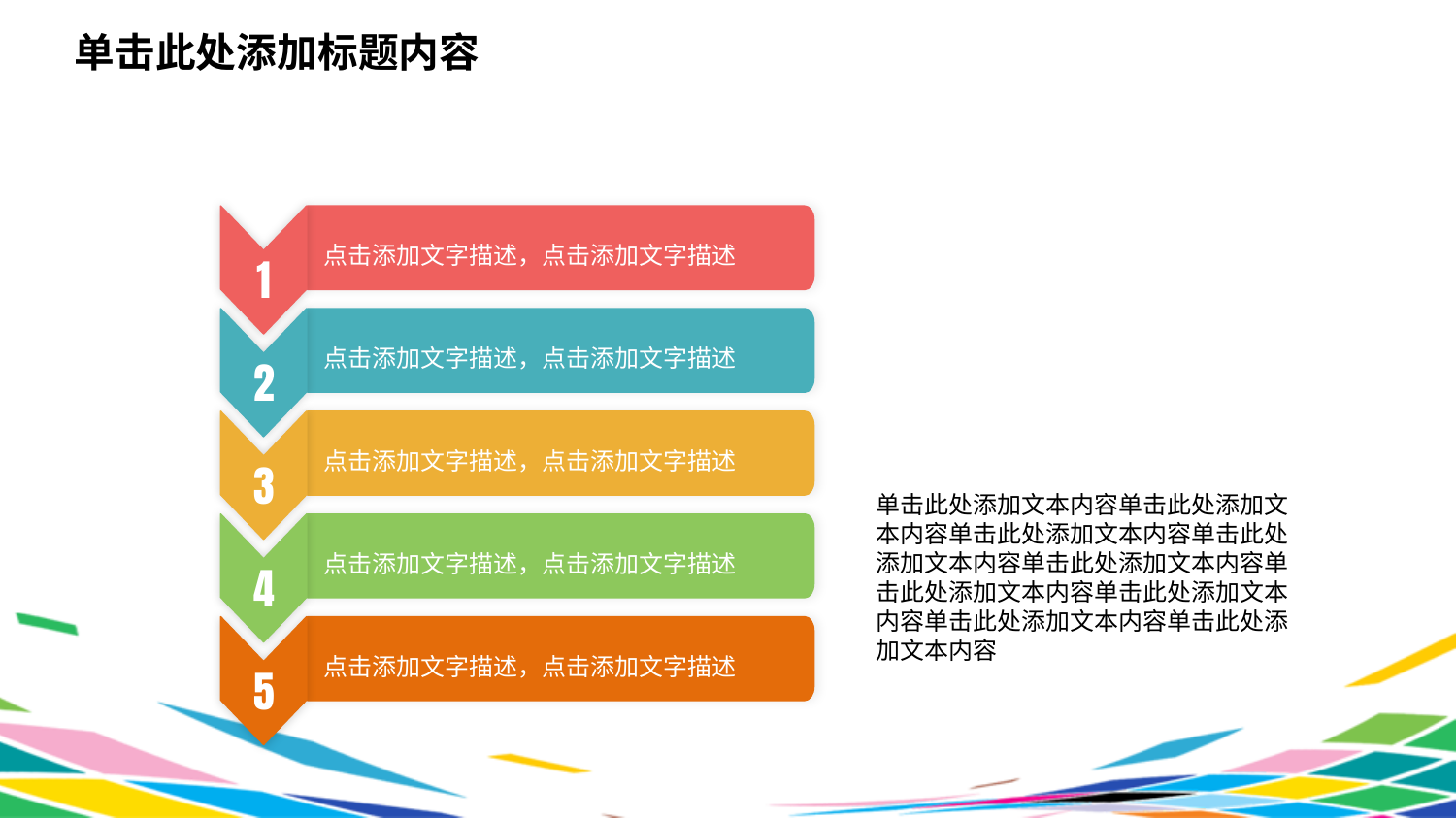

单击此处添加标题内容

1

点击添加文字描述，点击添加文字描述

2

点击添加文字描述，点击添加文字描述

3

点击添加文字描述，点击添加文字描述
单击此处添加文本内容单击此处添加文本内容单击此处添加文本内容单击此处添加文本内容单击此处添加文本内容单击此处添加文本内容单击此处添加文本内容单击此处添加文本内容单击此处添加文本内容

4

点击添加文字描述，点击添加文字描述

5

点击添加文字描述，点击添加文字描述